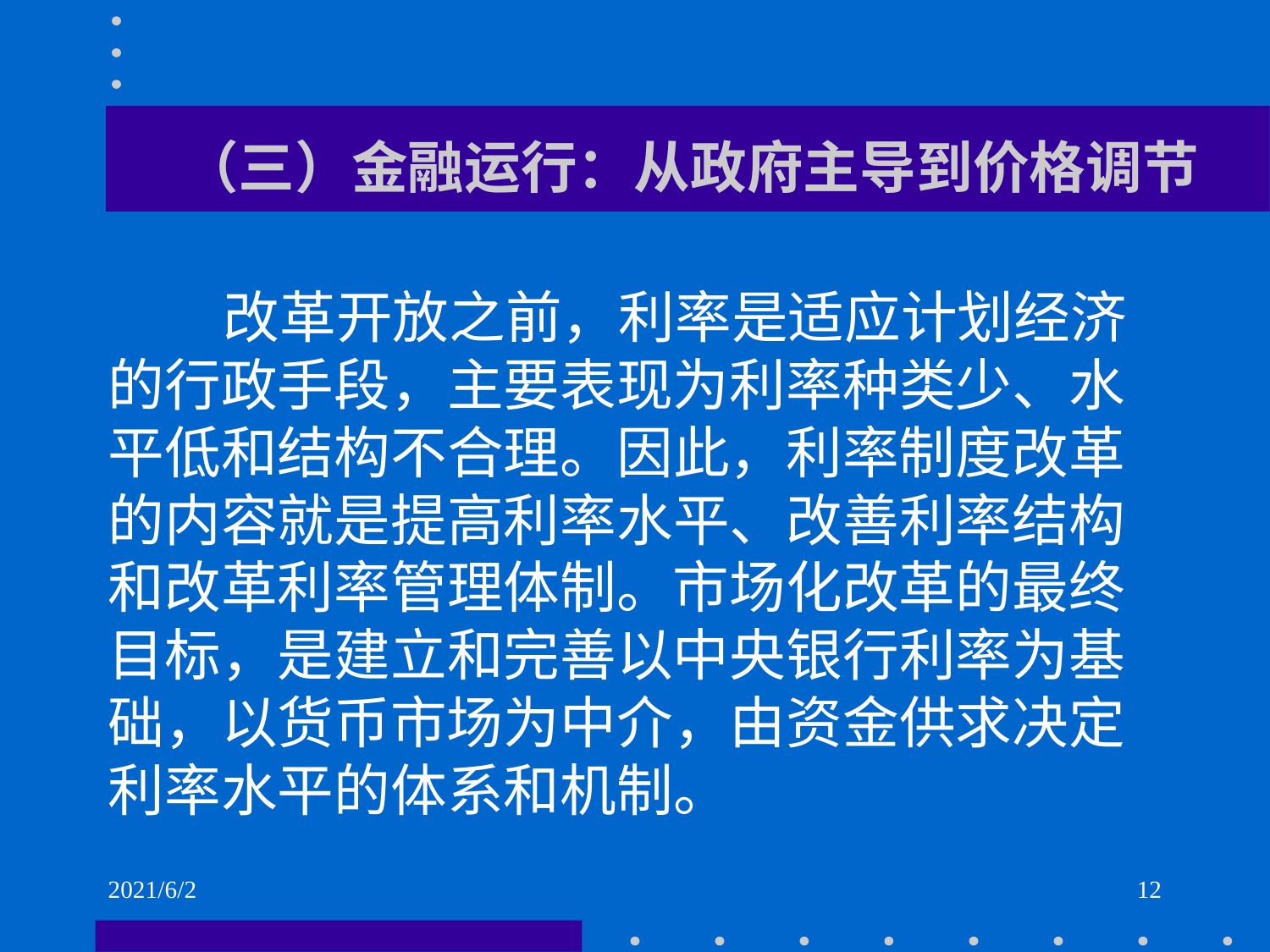

# （三）金融运行：从政府主导到价格调节
        改革开放之前，利率是适应计划经济的行政手段，主要表现为利率种类少、水平低和结构不合理。因此，利率制度改革的内容就是提高利率水平、改善利率结构和改革利率管理体制。市场化改革的最终目标，是建立和完善以中央银行利率为基础，以货币市场为中介，由资金供求决定利率水平的体系和机制。
2021/6/2
12